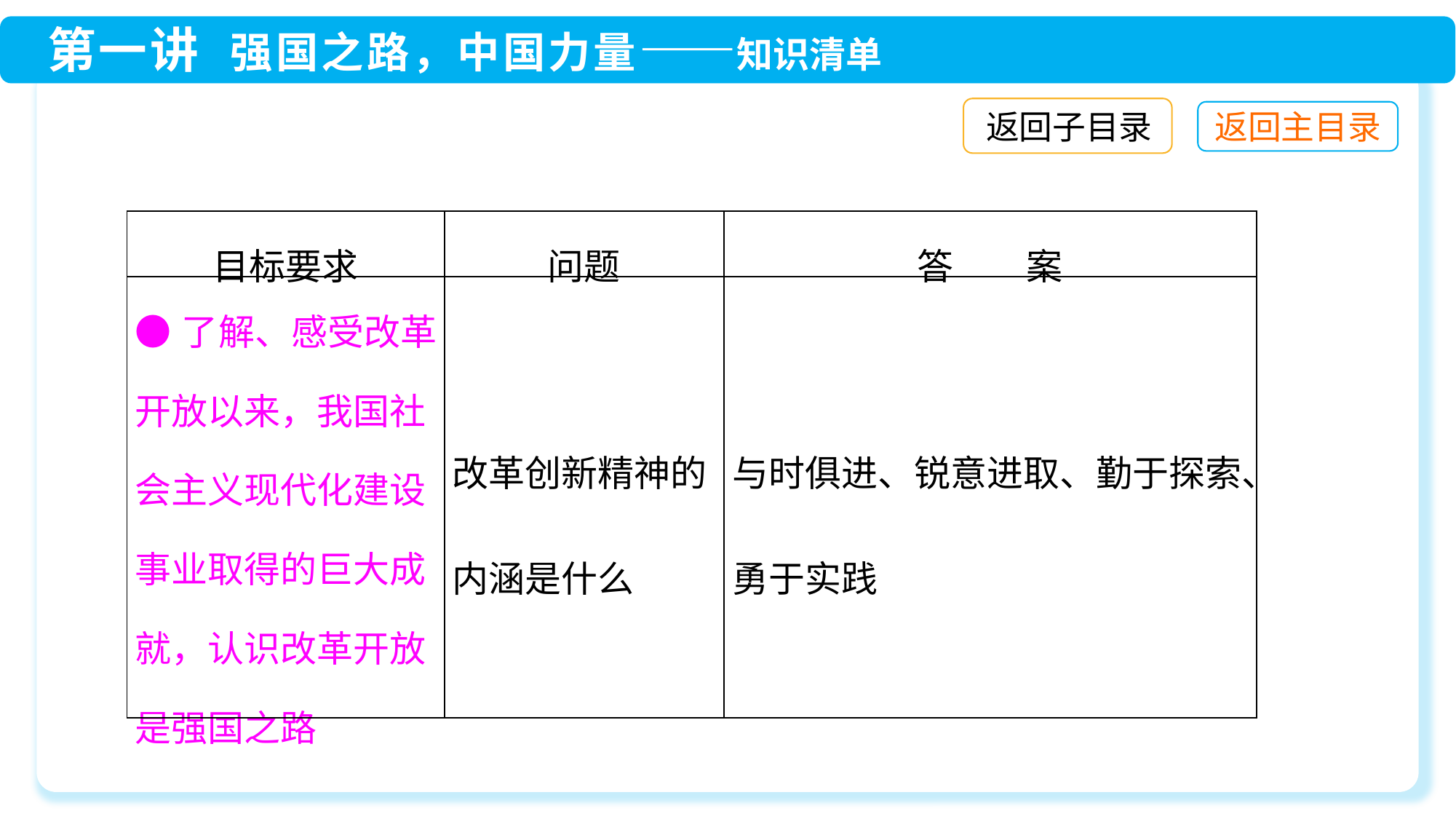

返回子目录
| 目标要求 | 问题 | 答　　案 |
| --- | --- | --- |
| ●了解、感受改革开放以来，我国社会主义现代化建设事业取得的巨大成就，认识改革开放是强国之路 | 改革创新精神的内涵是什么 | 与时俱进、锐意进取、勤于探索、勇于实践 |